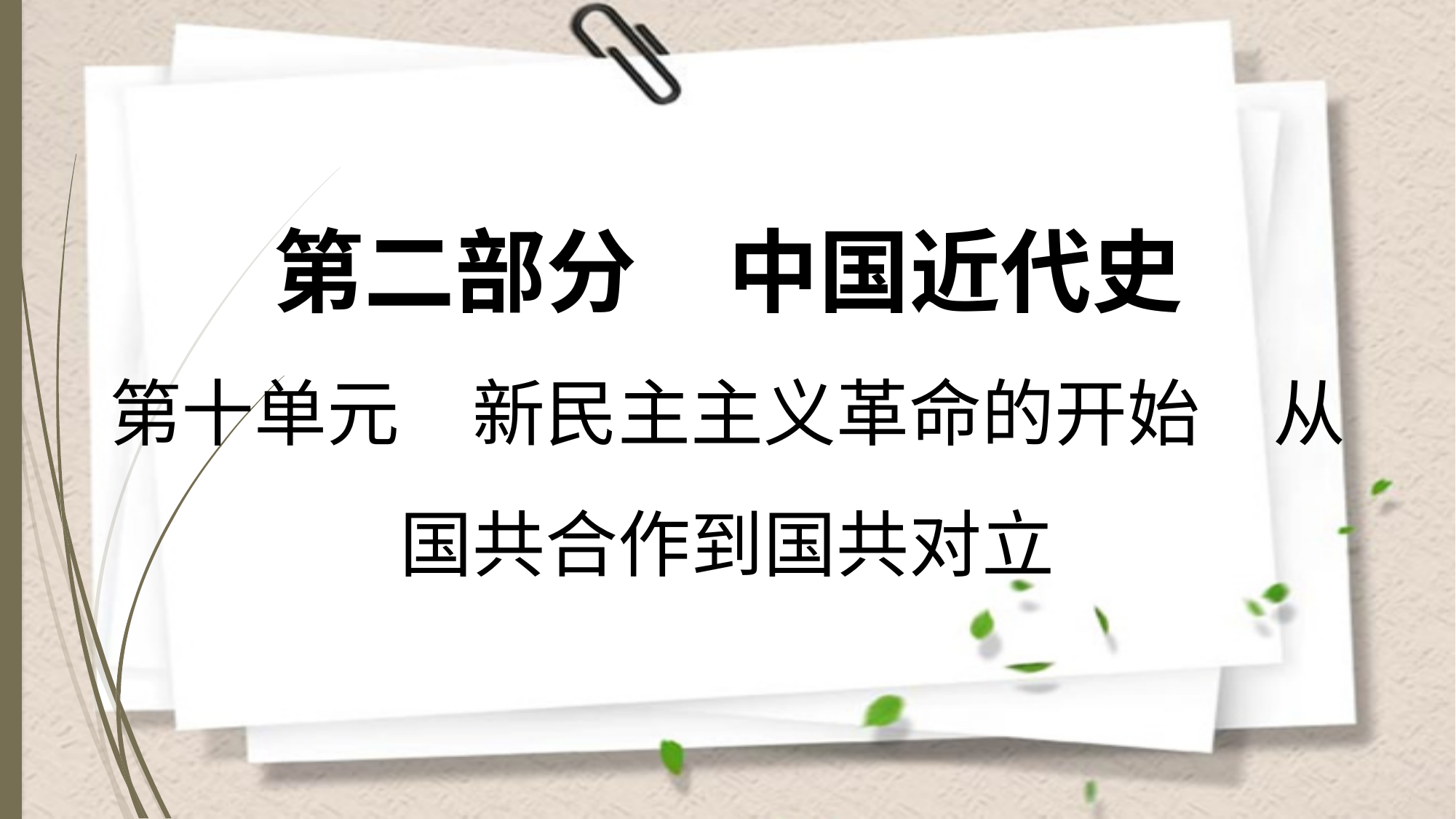

第二部分　中国近代史
第十单元　新民主主义革命的开始　从国共合作到国共对立